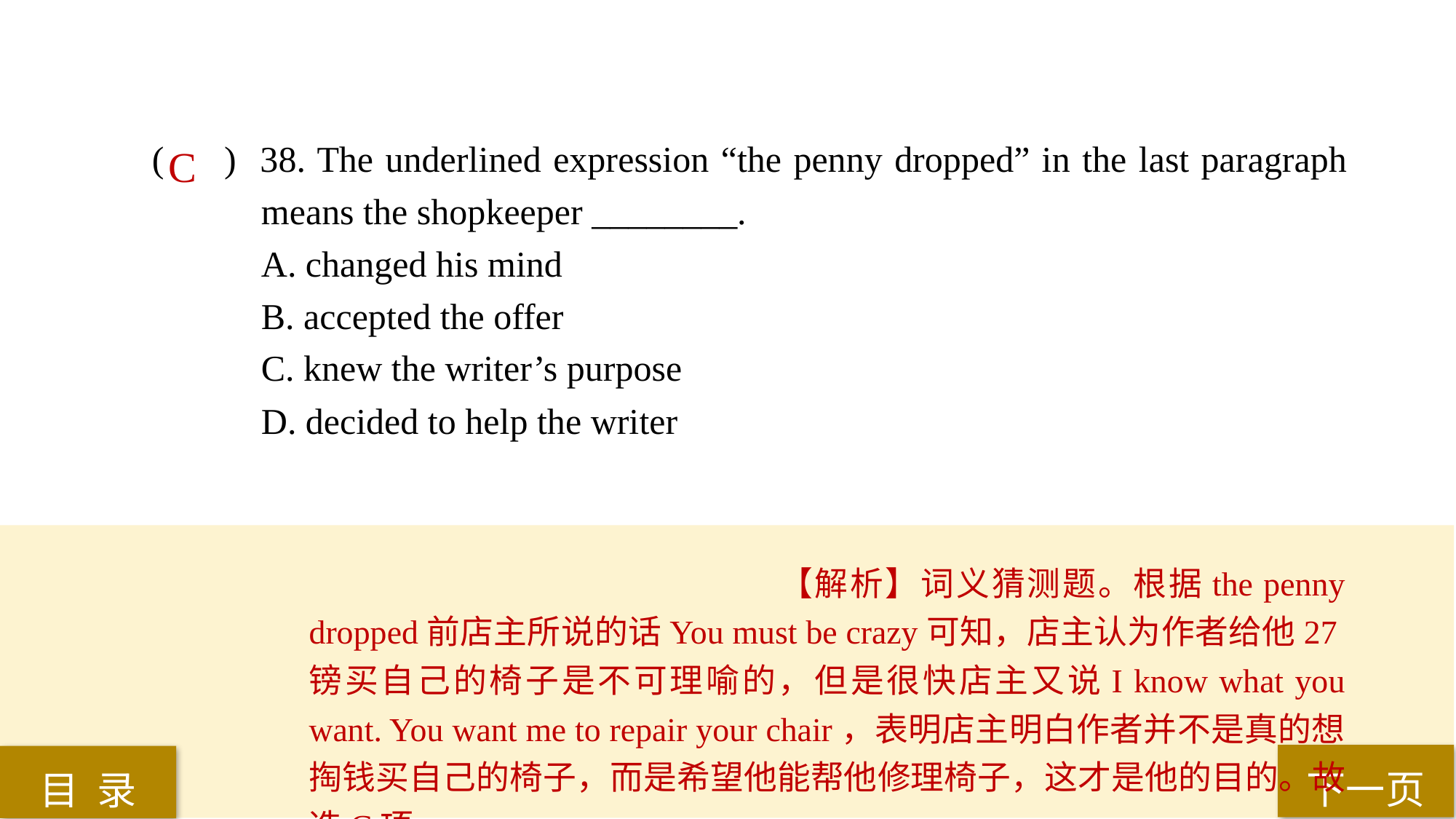

(     )  38. The underlined expression “the penny dropped” in the last paragraph 	means the shopkeeper ________.
A. changed his mind
B. accepted the offer
C. knew the writer’s purpose
D. decided to help the writer
C
【解析】词义猜测题。根据the penny dropped前店主所说的话You must be crazy可知，店主认为作者给他27镑买自己的椅子是不可理喻的，但是很快店主又说I know what you want. You want me to repair your chair，表明店主明白作者并不是真的想掏钱买自己的椅子，而是希望他能帮他修理椅子，这才是他的目的。故选C项。